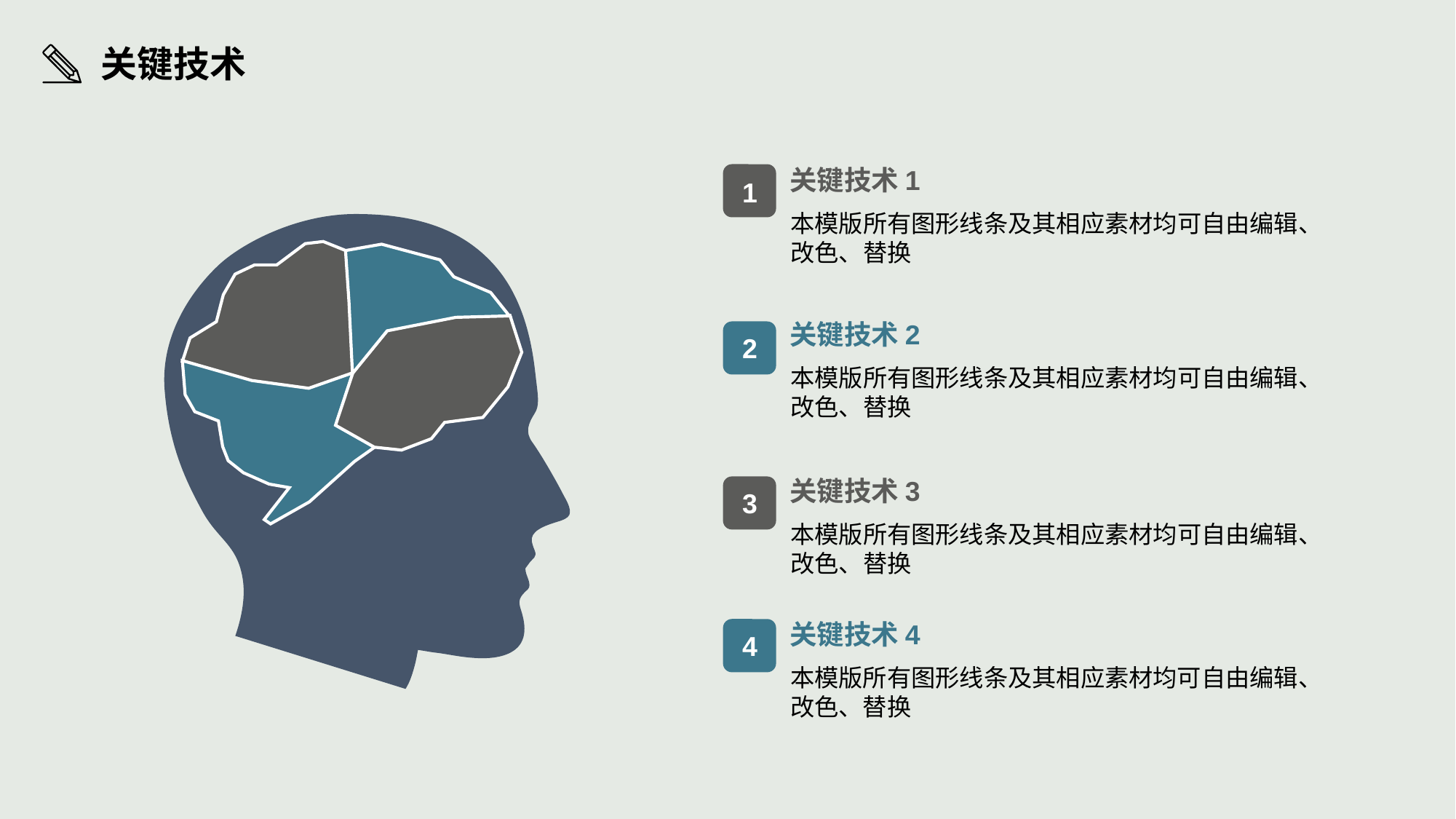

关键技术

关键技术1

1
本模版所有图形线条及其相应素材均可自由编辑、改色、替换

关键技术2

2
本模版所有图形线条及其相应素材均可自由编辑、改色、替换
关键技术3

3
本模版所有图形线条及其相应素材均可自由编辑、改色、替换
关键技术4

4
本模版所有图形线条及其相应素材均可自由编辑、改色、替换